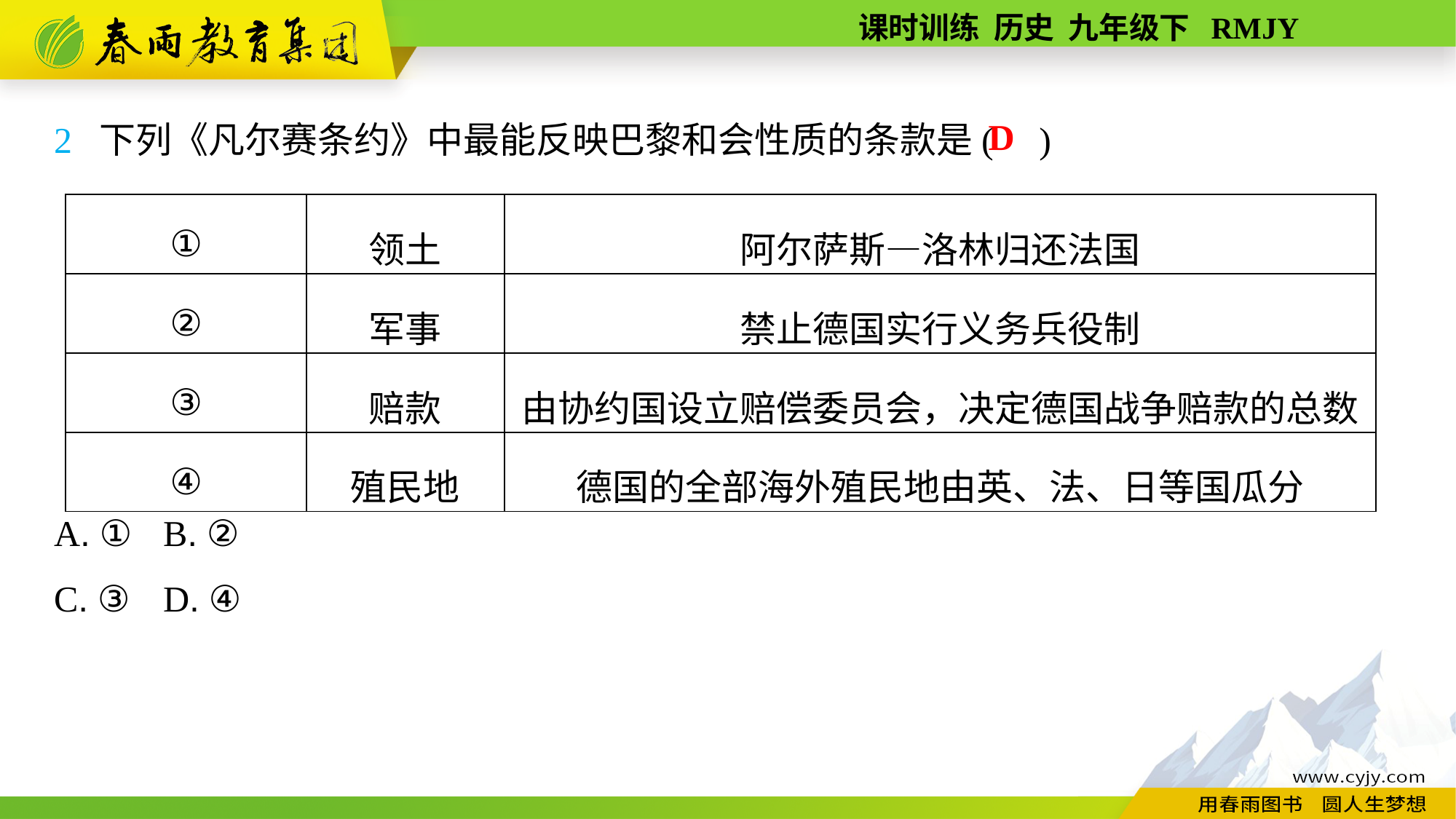

2  下列《凡尔赛条约》中最能反映巴黎和会性质的条款是(     )

A. ①	B. ②
C. ③	D. ④
D
| ① | 领土 | 阿尔萨斯—洛林归还法国 |
| --- | --- | --- |
| ② | 军事 | 禁止德国实行义务兵役制 |
| ③ | 赔款 | 由协约国设立赔偿委员会，决定德国战争赔款的总数 |
| ④ | 殖民地 | 德国的全部海外殖民地由英、法、日等国瓜分 |